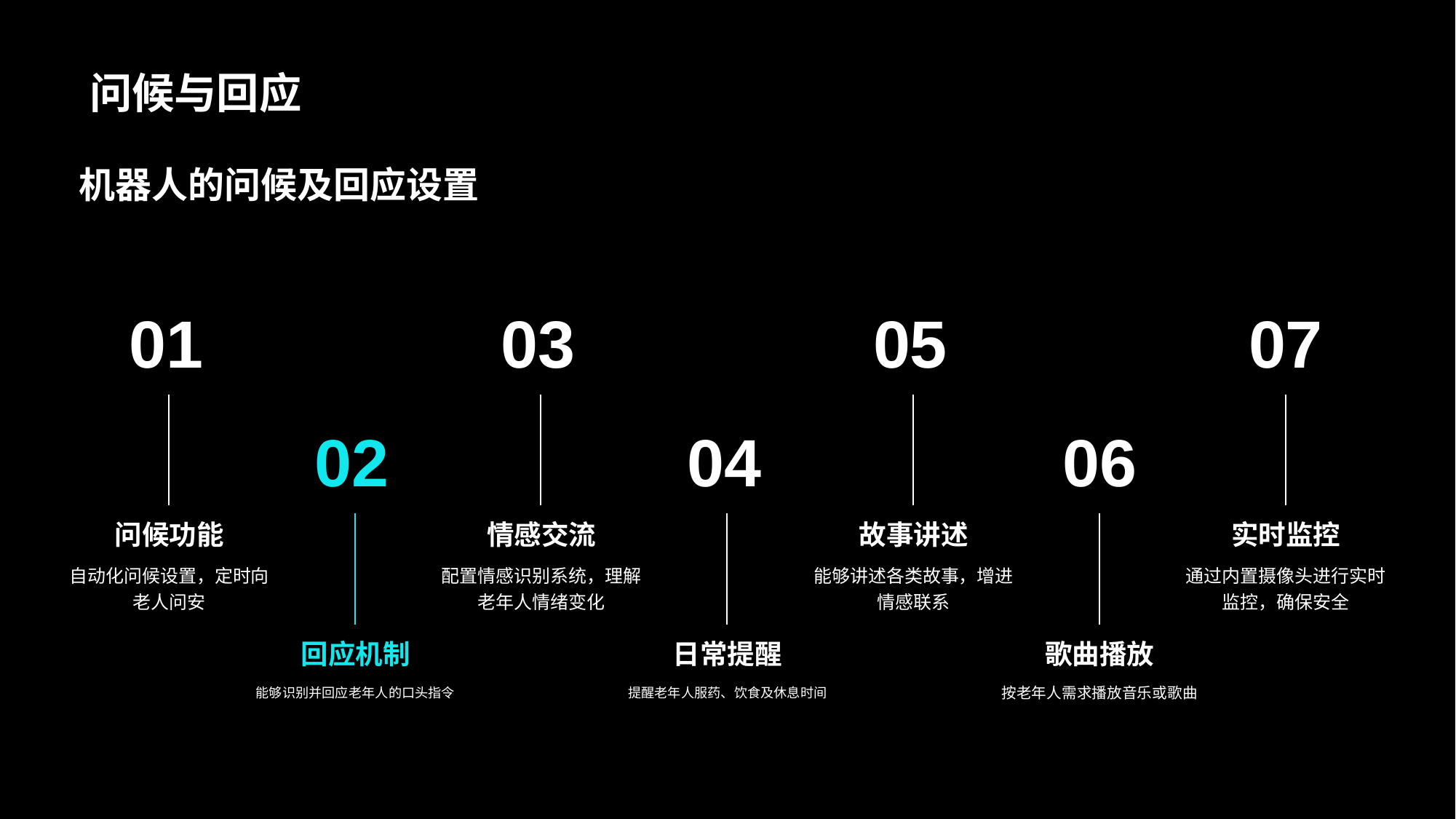

# 问候与回应
机器人的问候及回应设置
01
问候功能
自动化问候设置，定时向老人问安
03
情感交流
配置情感识别系统，理解老年人情绪变化
05
故事讲述
能够讲述各类故事，增进情感联系
07
实时监控
通过内置摄像头进行实时监控，确保安全
02
回应机制
能够识别并回应老年人的口头指令
04
日常提醒
提醒老年人服药、饮食及休息时间
06
歌曲播放
按老年人需求播放音乐或歌曲